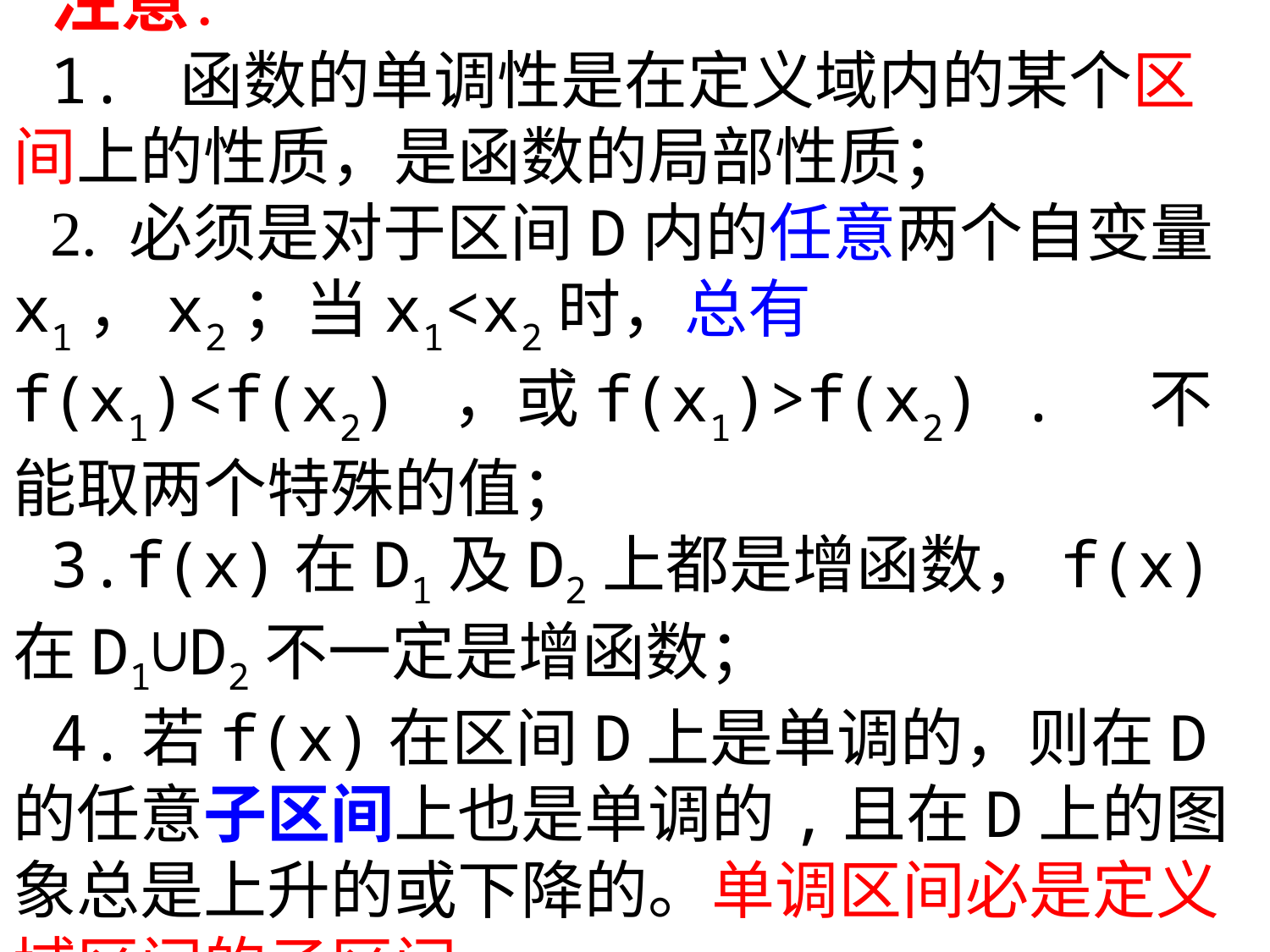

注意：
1. 函数的单调性是在定义域内的某个区间上的性质，是函数的局部性质；
2. 必须是对于区间D内的任意两个自变量  x1，x2；当x1<x2时，总有f(x1)<f(x2) ，或f(x1)>f(x2) .  不能取两个特殊的值；
3.f(x)在D1及D2上都是增函数，f(x)在D1∪D2不一定是增函数；
4.若f(x)在区间D上是单调的，则在D的任意子区间上也是单调的,且在D上的图象总是上升的或下降的。单调区间必是定义域区间的子区间。